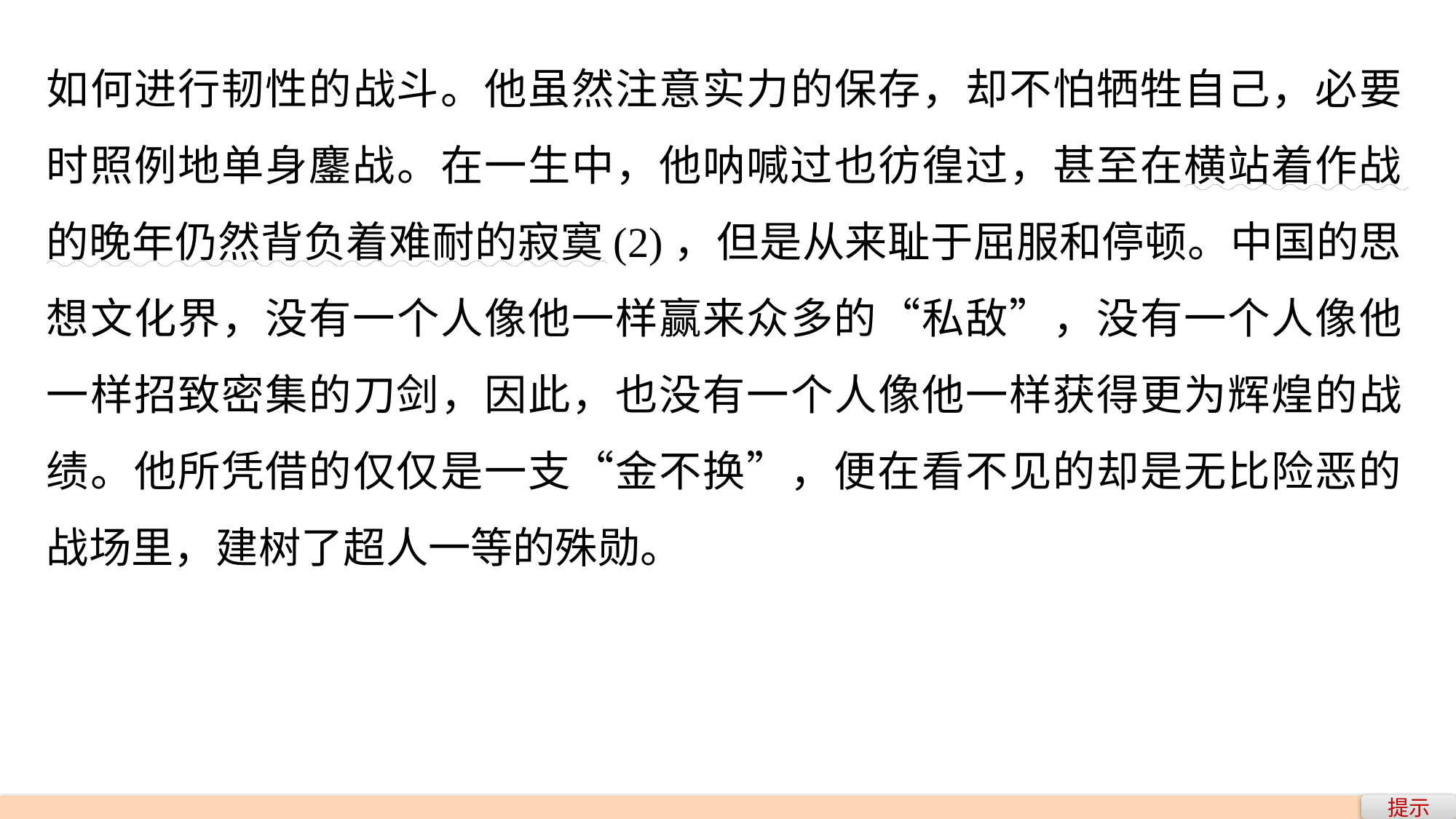

如何进行韧性的战斗。他虽然注意实力的保存，却不怕牺牲自己，必要时照例地单身鏖战。在一生中，他呐喊过也彷徨过，甚至在横站着作战的晚年仍然背负着难耐的寂寞(2)，但是从来耻于屈服和停顿。中国的思想文化界，没有一个人像他一样赢来众多的“私敌”，没有一个人像他一样招致密集的刀剑，因此，也没有一个人像他一样获得更为辉煌的战绩。他所凭借的仅仅是一支“金不换”，便在看不见的却是无比险恶的战场里，建树了超人一等的殊勋。
提示